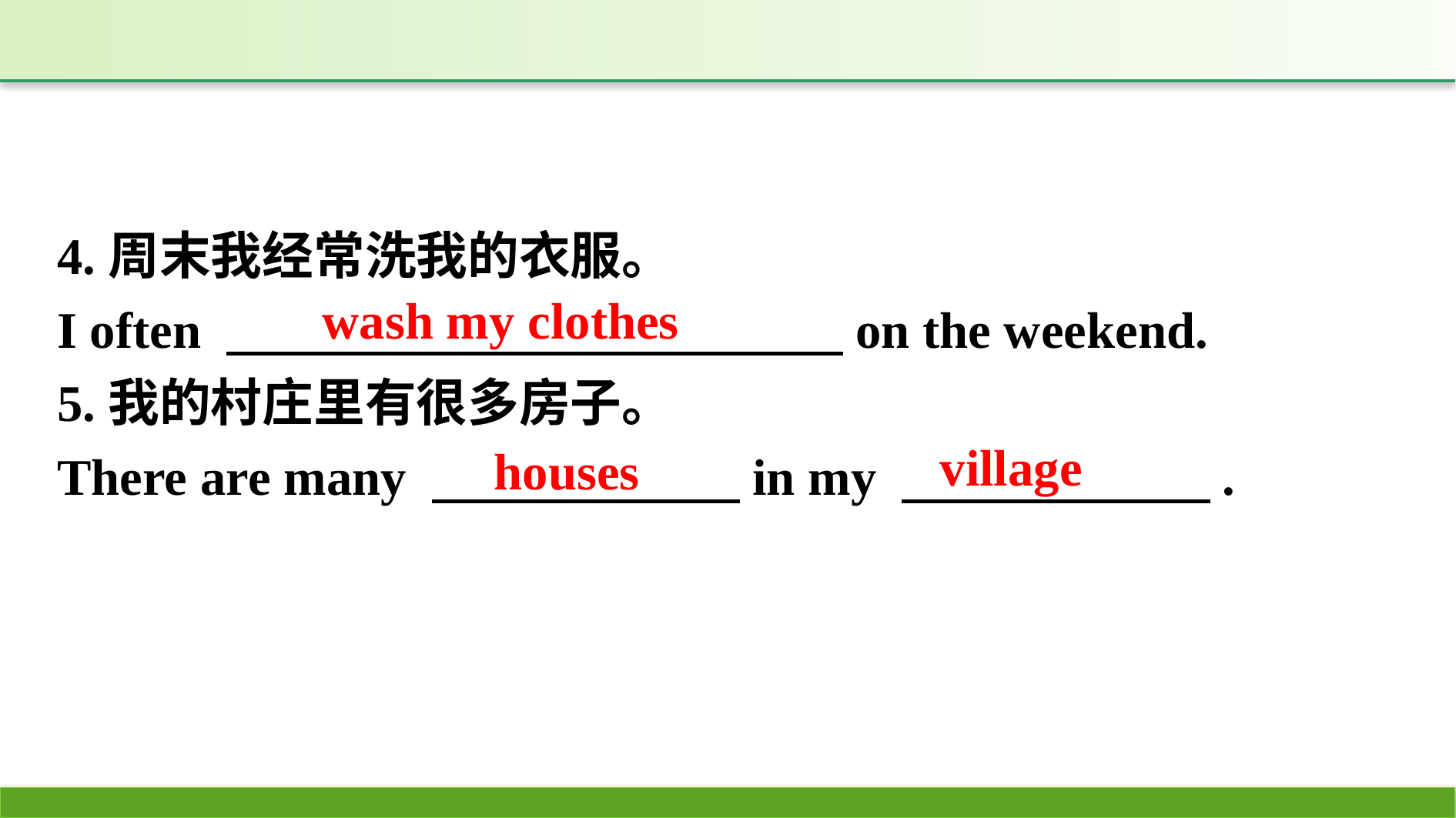

4.周末我经常洗我的衣服。
I often 　　　　　　　　　　　　on the weekend.
5.我的村庄里有很多房子。
There are many 　　　　　　in my 　　　　　　.
wash my clothes
village
houses